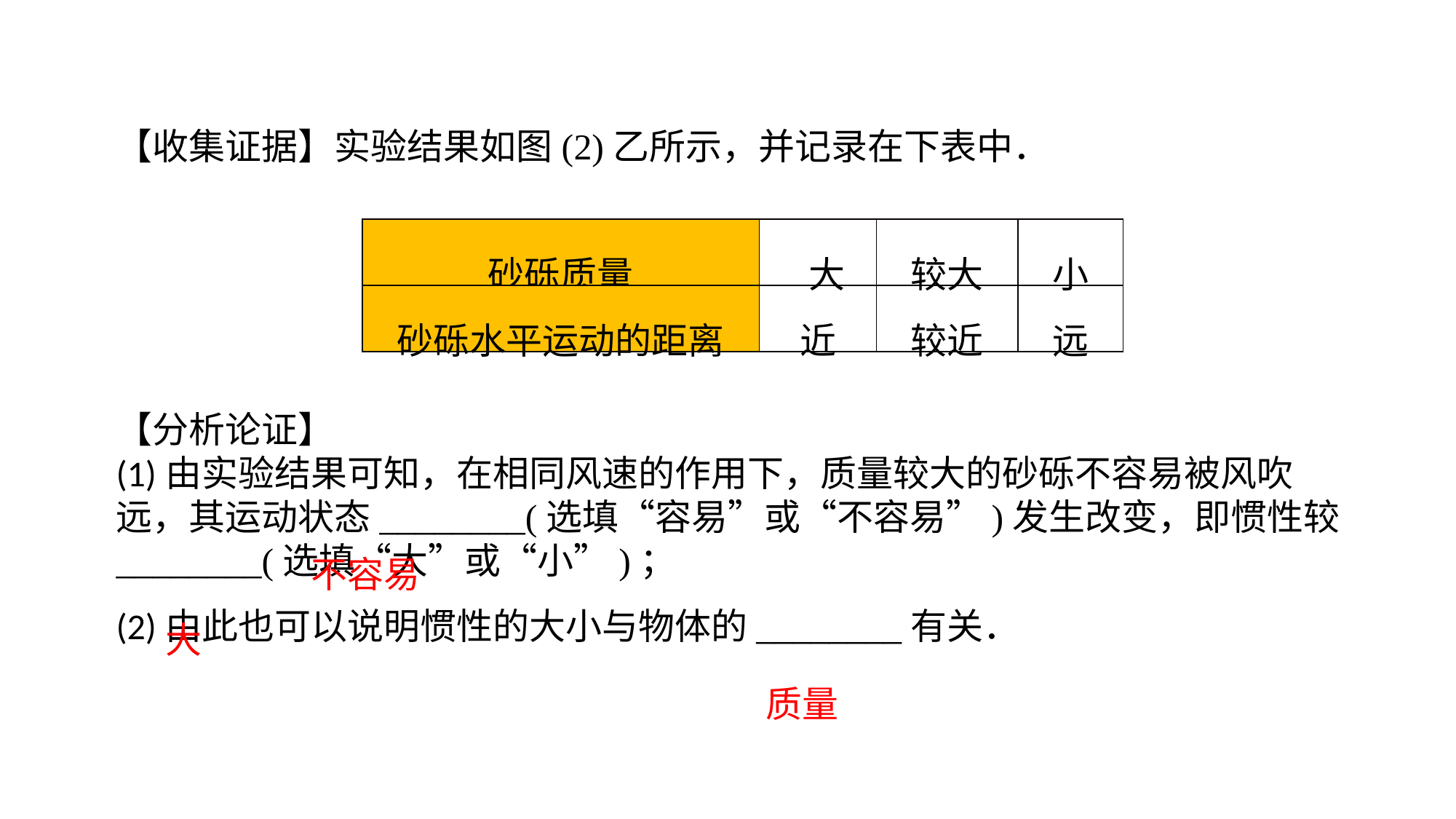

【收集证据】实验结果如图(2)乙所示，并记录在下表中．
| 砂砾质量 | 大 | 较大 | 小 |
| --- | --- | --- | --- |
| 砂砾水平运动的距离 | 近 | 较近 | 远 |
【分析论证】(1)由实验结果可知，在相同风速的作用下，质量较大的砂砾不容易被风吹远，其运动状态________(选填“容易”或“不容易”)发生改变，即惯性较________(选填“大”或“小”)；(2)由此也可以说明惯性的大小与物体的________有关．
不容易
大
质量